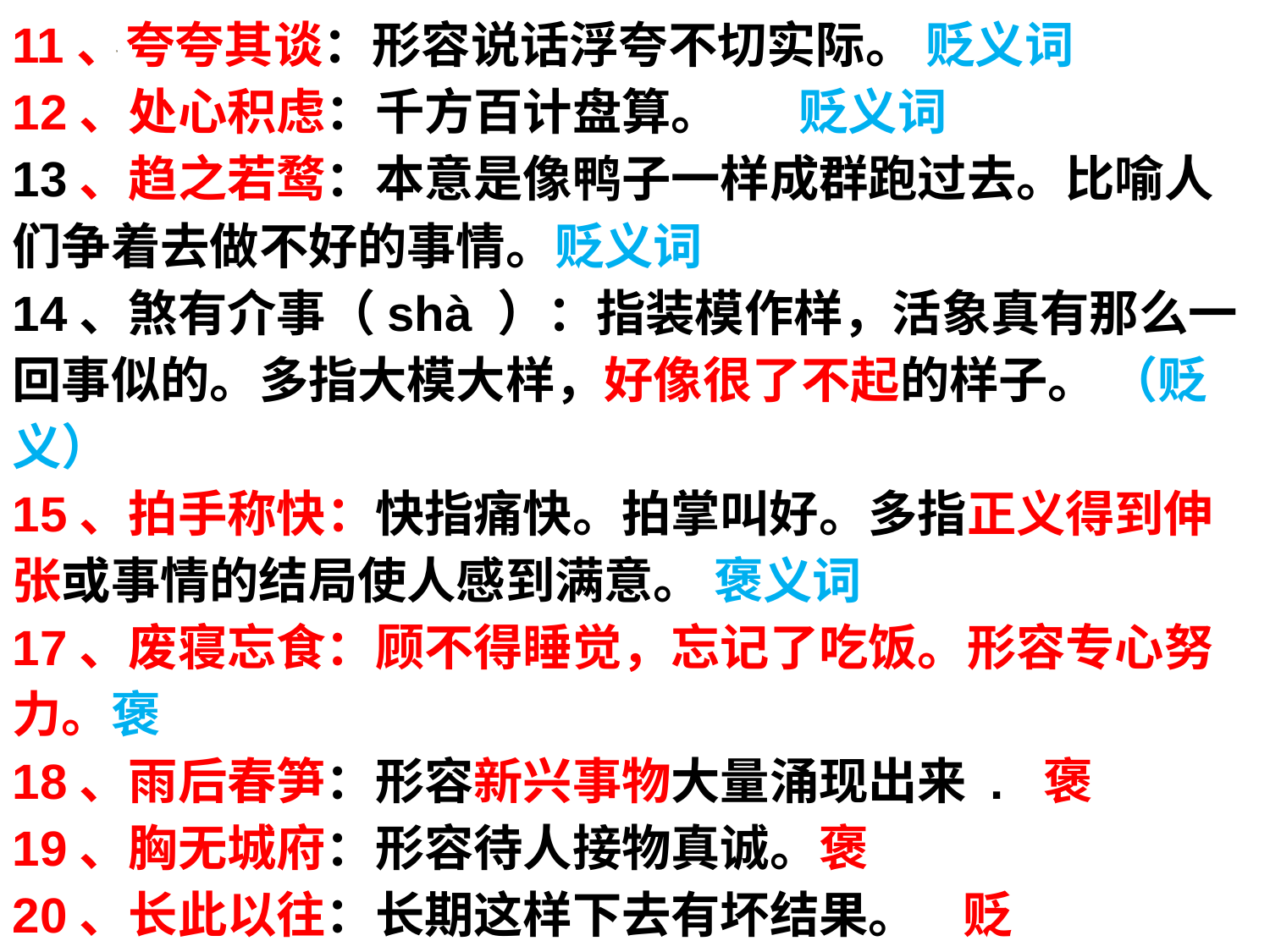

11、夸夸其谈：形容说话浮夸不切实际。 贬义词
12、处心积虑：千方百计盘算。       贬义词
13、趋之若鹜：本意是像鸭子一样成群跑过去。比喻人们争着去做不好的事情。贬义词
14、煞有介事（shà ）：指装模作样，活象真有那么一回事似的。多指大模大样，好像很了不起的样子。 （贬义）
15、拍手称快：快指痛快。拍掌叫好。多指正义得到伸张或事情的结局使人感到满意。 褒义词
17、废寝忘食：顾不得睡觉，忘记了吃饭。形容专心努力。褒
18、雨后春笋：形容新兴事物大量涌现出来 .  褒
19、胸无城府：形容待人接物真诚。褒
20、长此以往：长期这样下去有坏结果。    贬